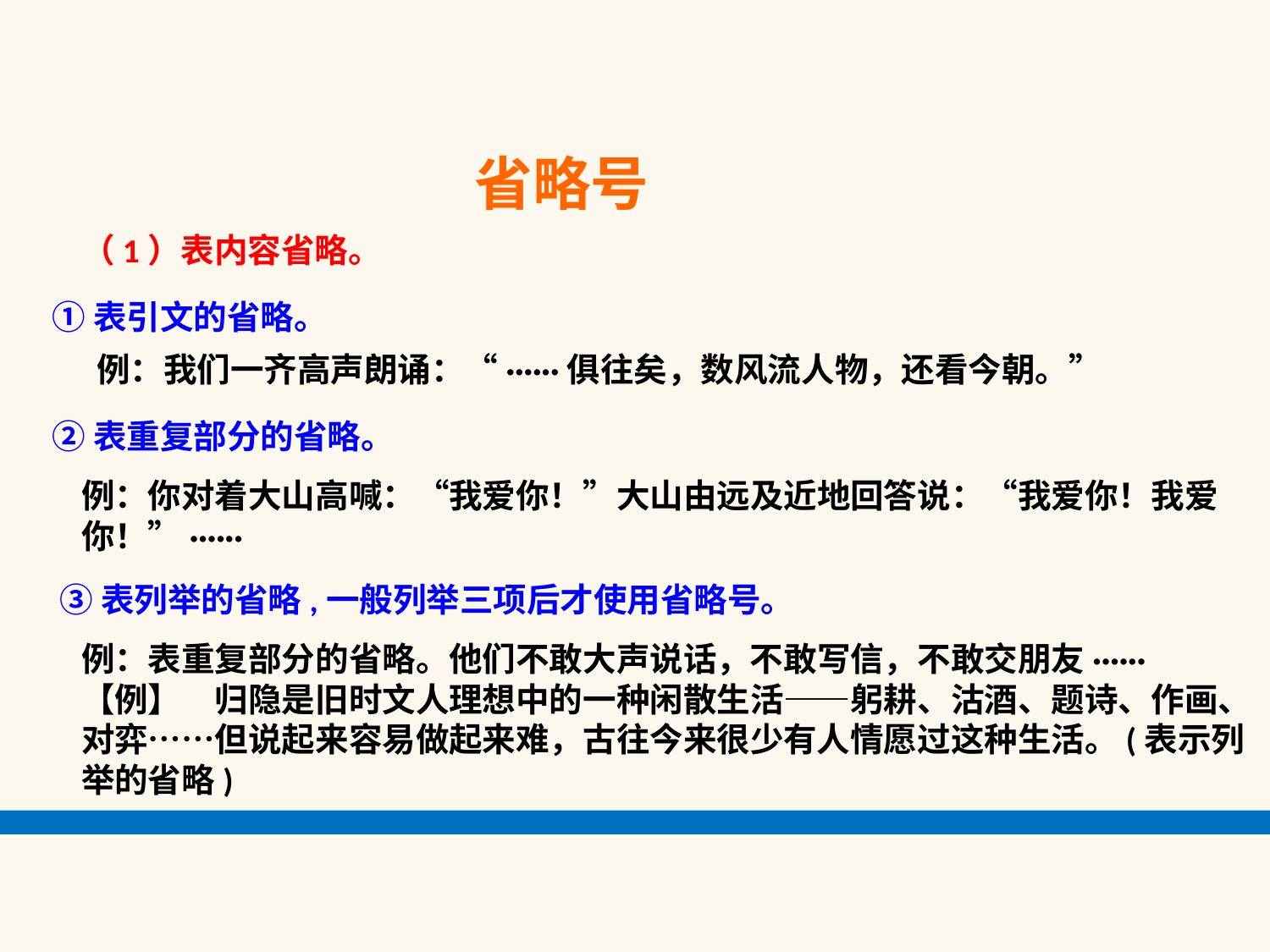

省略号
（1）表内容省略。
①表引文的省略。
例：我们一齐高声朗诵：“······俱往矣，数风流人物，还看今朝。”
②表重复部分的省略。
例：你对着大山高喊：“我爱你！”大山由远及近地回答说：“我爱你！我爱你！”······
③表列举的省略,一般列举三项后才使用省略号。
例：表重复部分的省略。他们不敢大声说话，不敢写信，不敢交朋友······
【例】　归隐是旧时文人理想中的一种闲散生活——躬耕、沽酒、题诗、作画、对弈……但说起来容易做起来难，古往今来很少有人情愿过这种生活。(表示列举的省略)